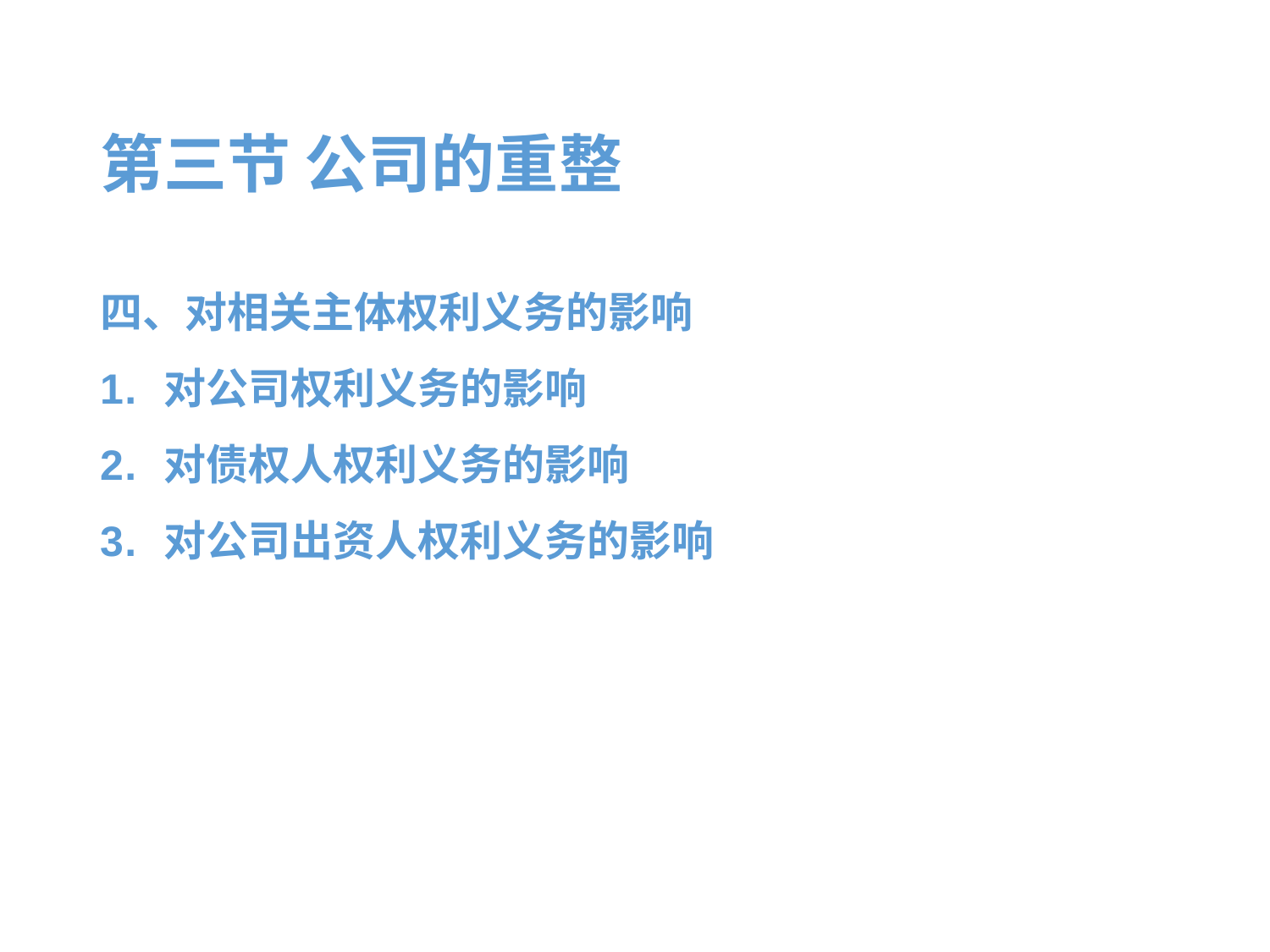

第三节 公司的重整
四、对相关主体权利义务的影响
对公司权利义务的影响
对债权人权利义务的影响
对公司出资人权利义务的影响